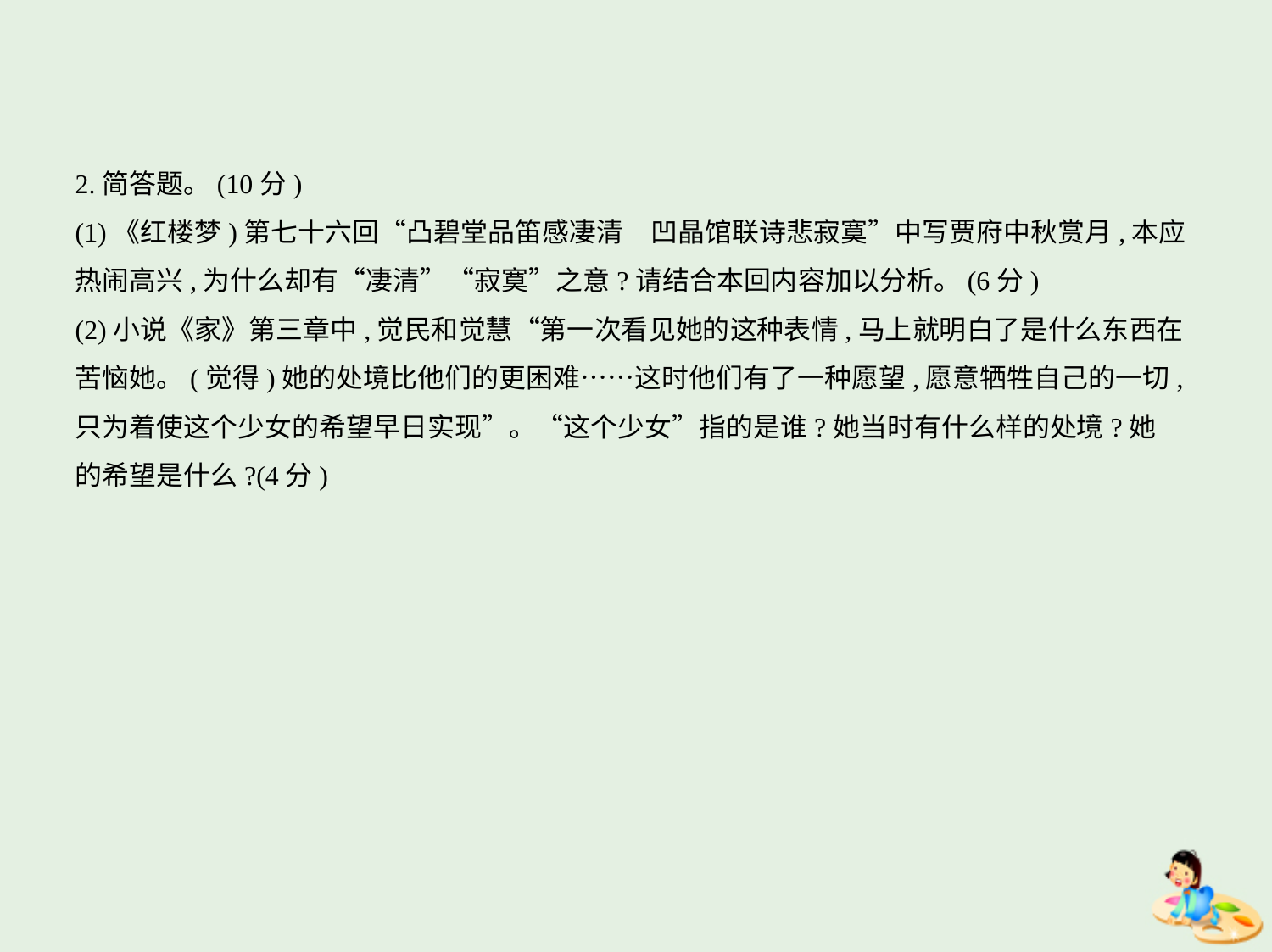

2.简答题。(10分)
(1)《红楼梦)第七十六回“凸碧堂品笛感凄清　凹晶馆联诗悲寂寞”中写贾府中秋赏月,本应
热闹高兴,为什么却有“凄清”“寂寞”之意?请结合本回内容加以分析。(6分)
(2)小说《家》第三章中,觉民和觉慧“第一次看见她的这种表情,马上就明白了是什么东西在
苦恼她。(觉得)她的处境比他们的更困难……这时他们有了一种愿望,愿意牺牲自己的一切,
只为着使这个少女的希望早日实现”。“这个少女”指的是谁?她当时有什么样的处境?她
的希望是什么?(4分)